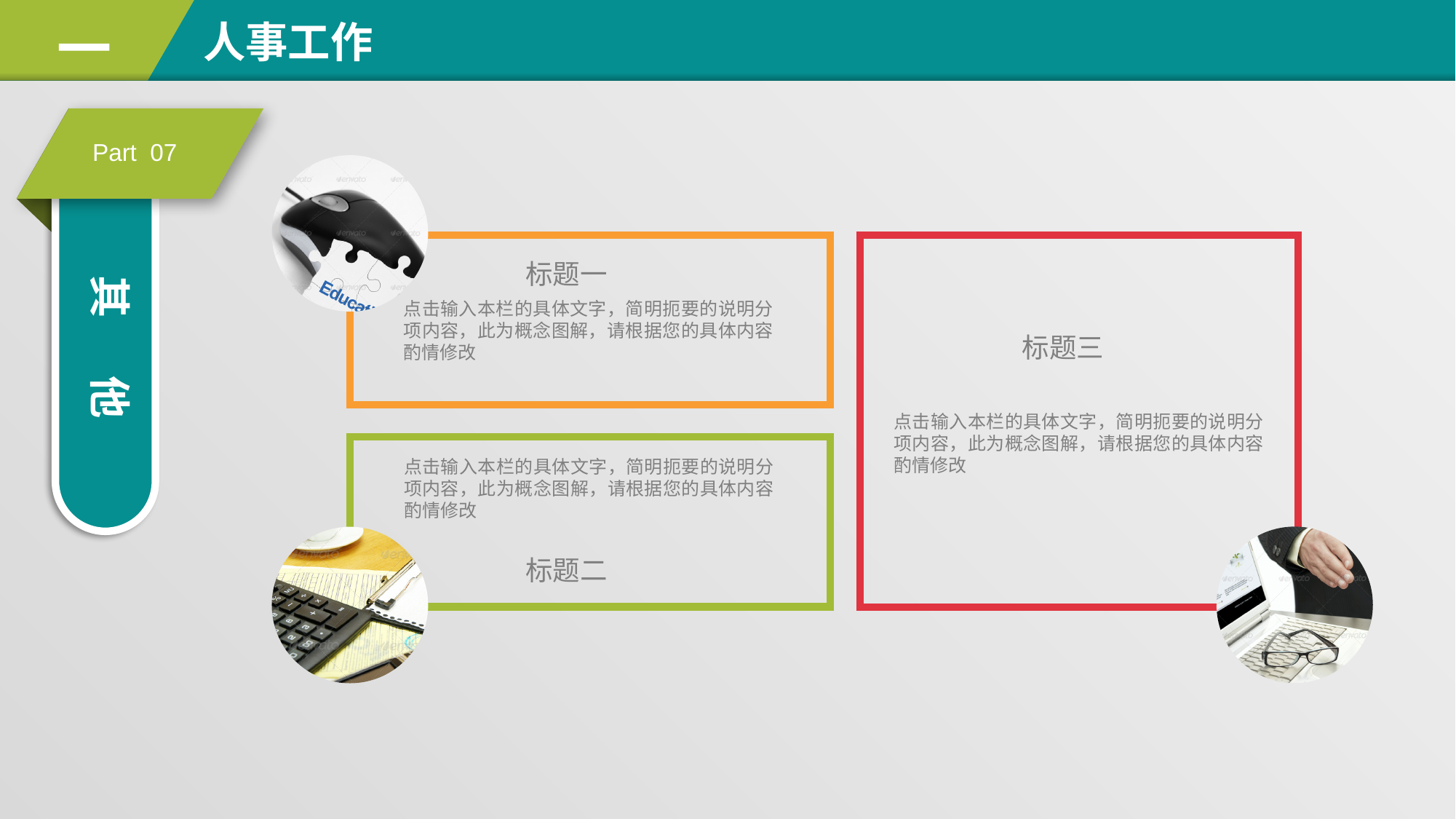

一
# 人事工作

Part  07

其      他

标题一

点击输入本栏的具体文字，简明扼要的说明分项内容，此为概念图解，请根据您的具体内容酌情修改
标题三
点击输入本栏的具体文字，简明扼要的说明分项内容，此为概念图解，请根据您的具体内容酌情修改

点击输入本栏的具体文字，简明扼要的说明分项内容，此为概念图解，请根据您的具体内容酌情修改

标题二